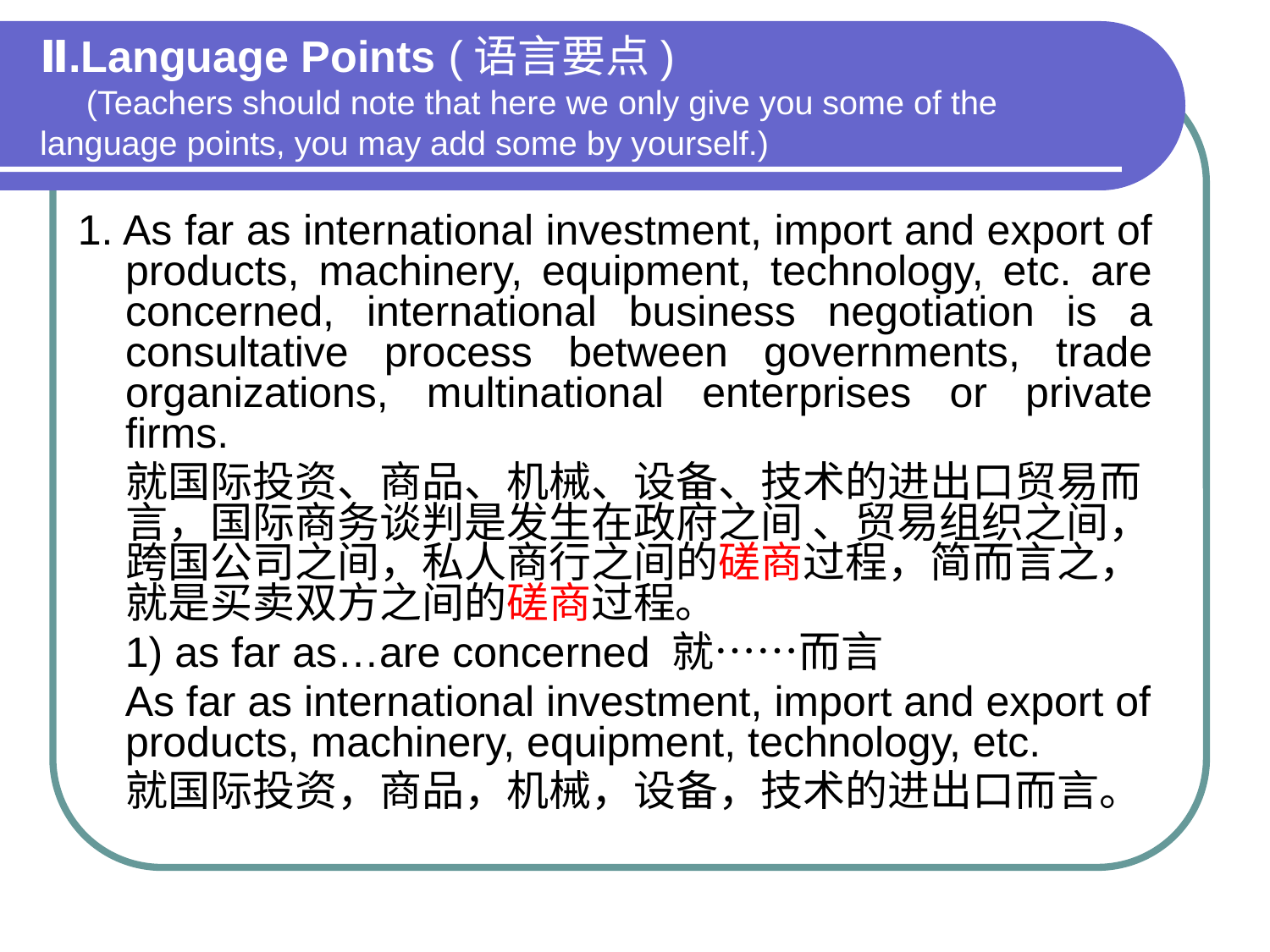

# Ⅱ.Language Points (语言要点) (Teachers should note that here we only give you some of the language points, you may add some by yourself.)
1. As far as international investment, import and export of products, machinery, equipment, technology, etc. are concerned, international business negotiation is a consultative process between governments, trade organizations, multinational enterprises or private firms.
    就国际投资、商品、机械、设备、技术的进出口贸易而言，国际商务谈判是发生在政府之间 、贸易组织之间，跨国公司之间，私人商行之间的磋商过程，简而言之，就是买卖双方之间的磋商过程。
    1) as far as…are concerned 就……而言
    As far as international investment, import and export of products, machinery, equipment, technology, etc.
    就国际投资，商品，机械，设备，技术的进出口而言。